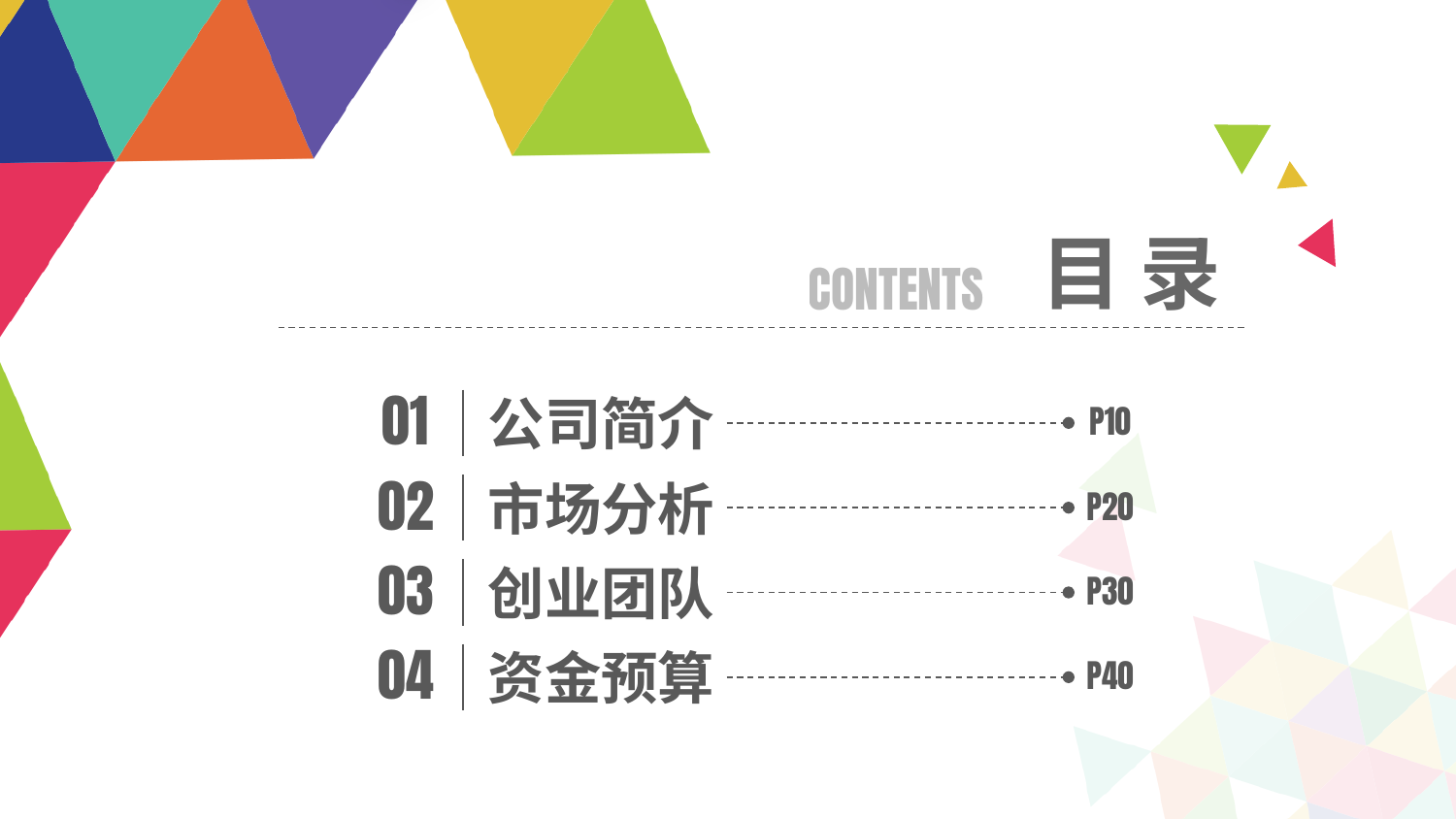

目 录

CONTENTS

01
公司简介
P10
02
市场分析
P20
03
创业团队
P30
04
资金预算
P40